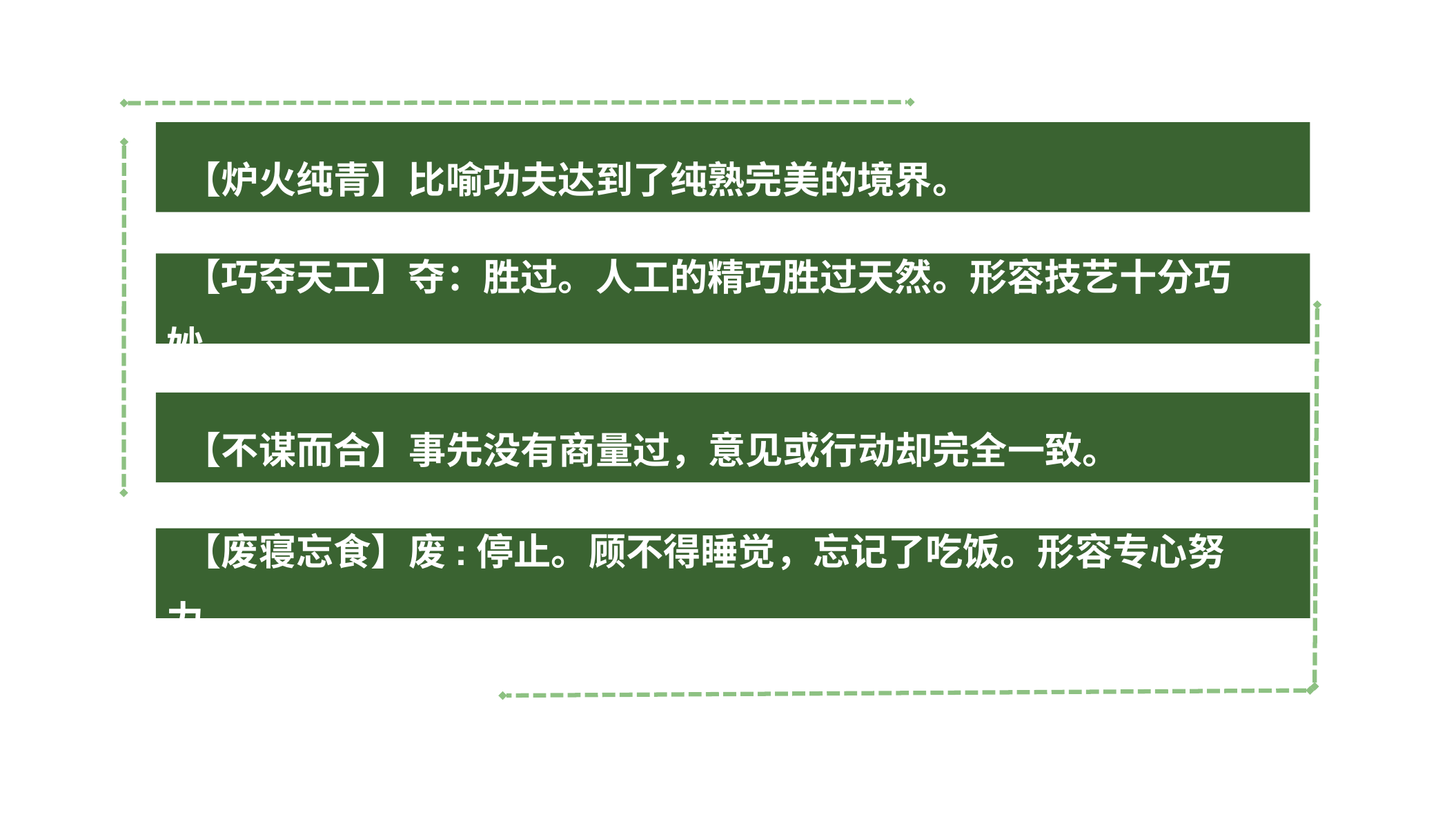

【炉火纯青】比喻功夫达到了纯熟完美的境界。
 【巧夺天工】夺：胜过。人工的精巧胜过天然。形容技艺十分巧妙。
 【不谋而合】事先没有商量过，意见或行动却完全一致。
 【废寝忘食】废:停止。顾不得睡觉，忘记了吃饭。形容专心努力。